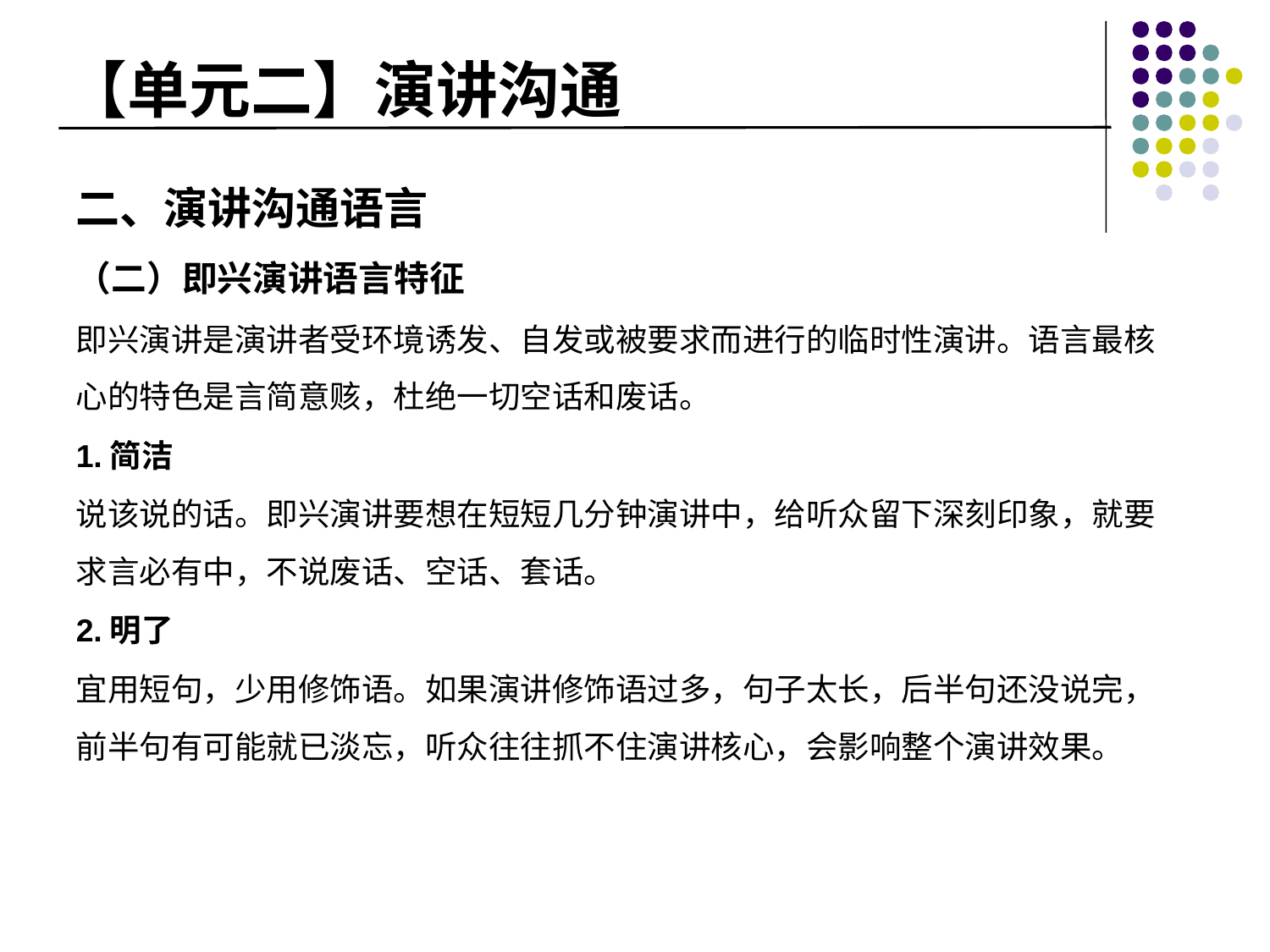

# 【单元二】演讲沟通
二、演讲沟通语言
（二）即兴演讲语言特征
即兴演讲是演讲者受环境诱发、自发或被要求而进行的临时性演讲。语言最核心的特色是言简意赅，杜绝一切空话和废话。
1.简洁
说该说的话。即兴演讲要想在短短几分钟演讲中，给听众留下深刻印象，就要求言必有中，不说废话、空话、套话。
2.明了
宜用短句，少用修饰语。如果演讲修饰语过多，句子太长，后半句还没说完，前半句有可能就已淡忘，听众往往抓不住演讲核心，会影响整个演讲效果。